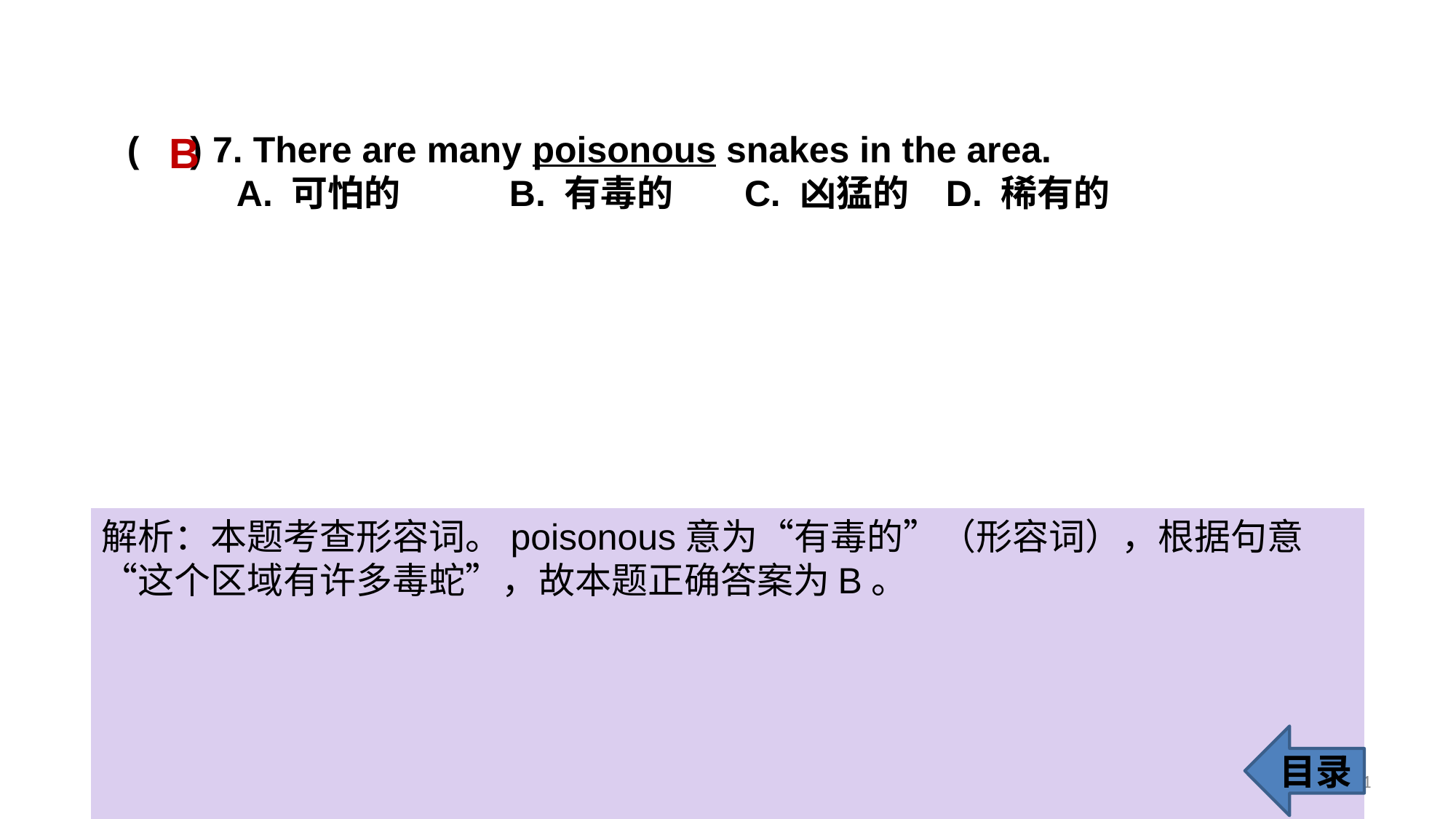

B
(     ) 7. There are many poisonous snakes in the area.
A. 可怕的 	B. 有毒的	 C. 凶猛的 	D. 稀有的
解析：本题考查形容词。poisonous意为“有毒的”（形容词），根据句意“这个区域有许多毒蛇”，故本题正确答案为B。

目录
11